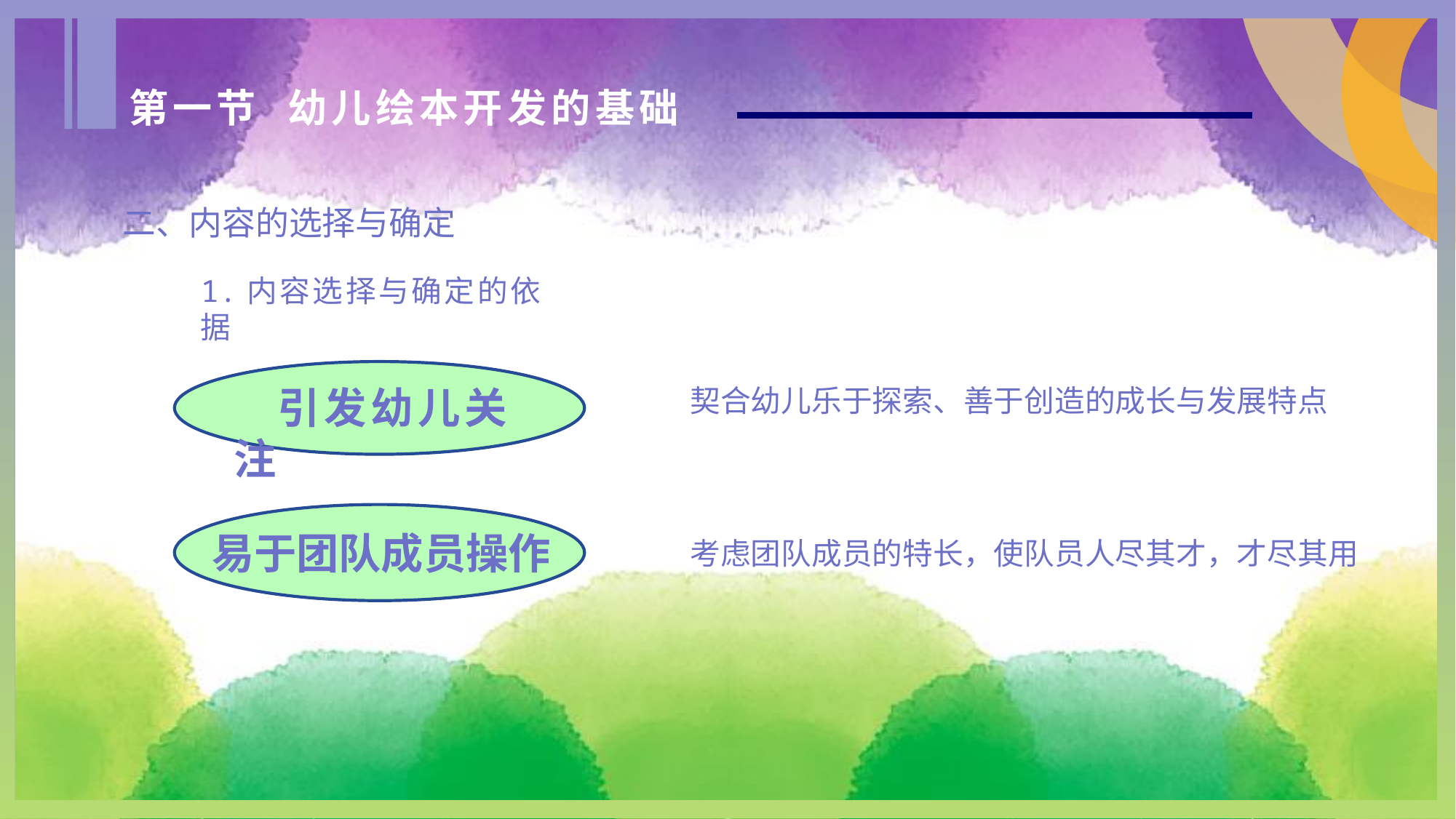

第一节  幼儿绘本开发的基础

二、内容的选择与确定
1.内容选择与确定的依据

   引发幼儿关注
契合幼儿乐于探索、善于创造的成长与发展特点

易于团队成员操作
考虑团队成员的特长，使队员人尽其才，才尽其用